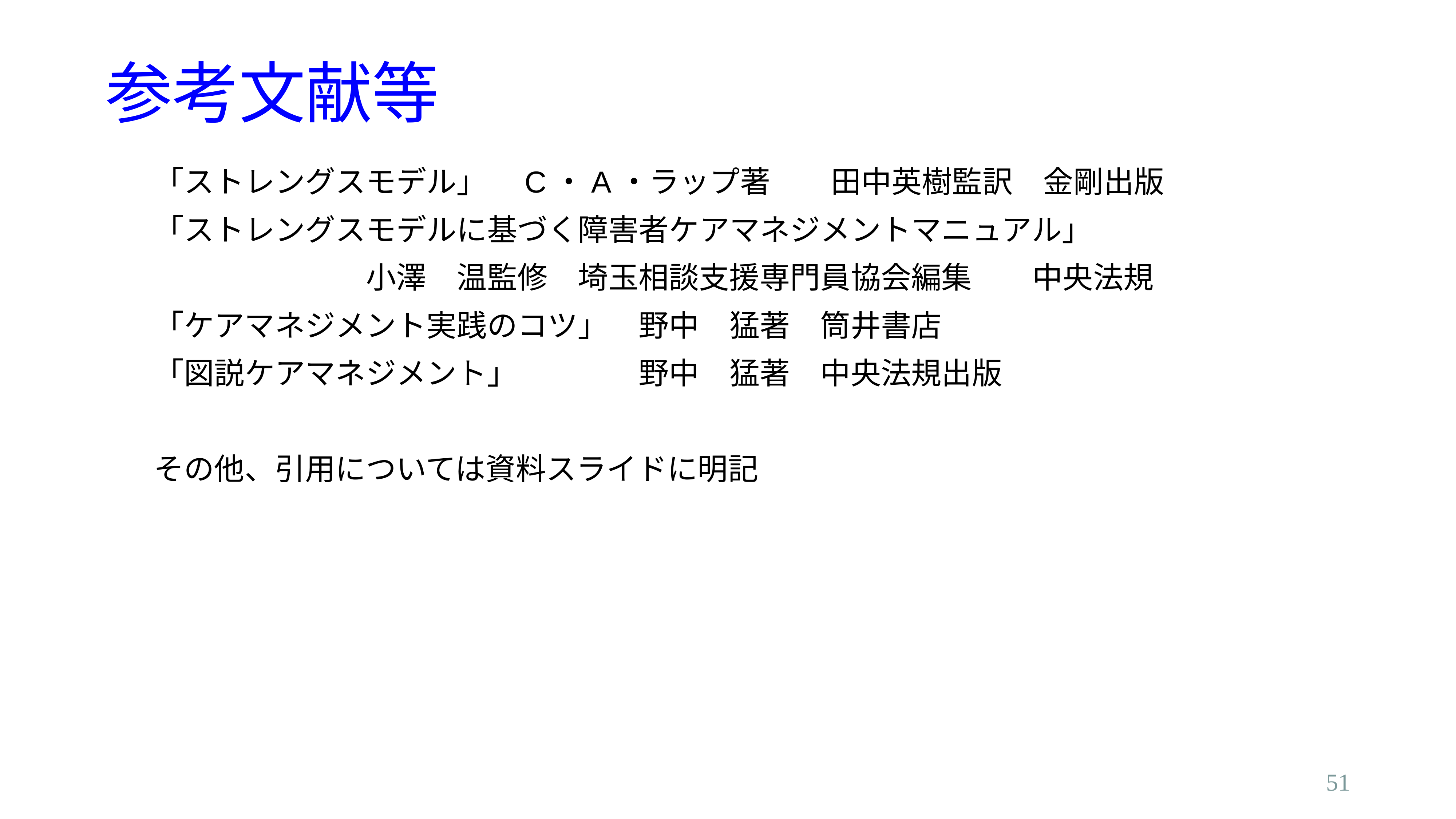

# 参考文献等
「ストレングスモデル」　C・A・ラップ著　　田中英樹監訳　金剛出版
「ストレングスモデルに基づく障害者ケアマネジメントマニュアル」
　　　　　　　小澤　温監修　埼玉相談支援専門員協会編集　　中央法規
「ケアマネジメント実践のコツ」　野中　猛著　筒井書店
「図説ケアマネジメント」　　　　野中　猛著　中央法規出版

その他、引用については資料スライドに明記

51